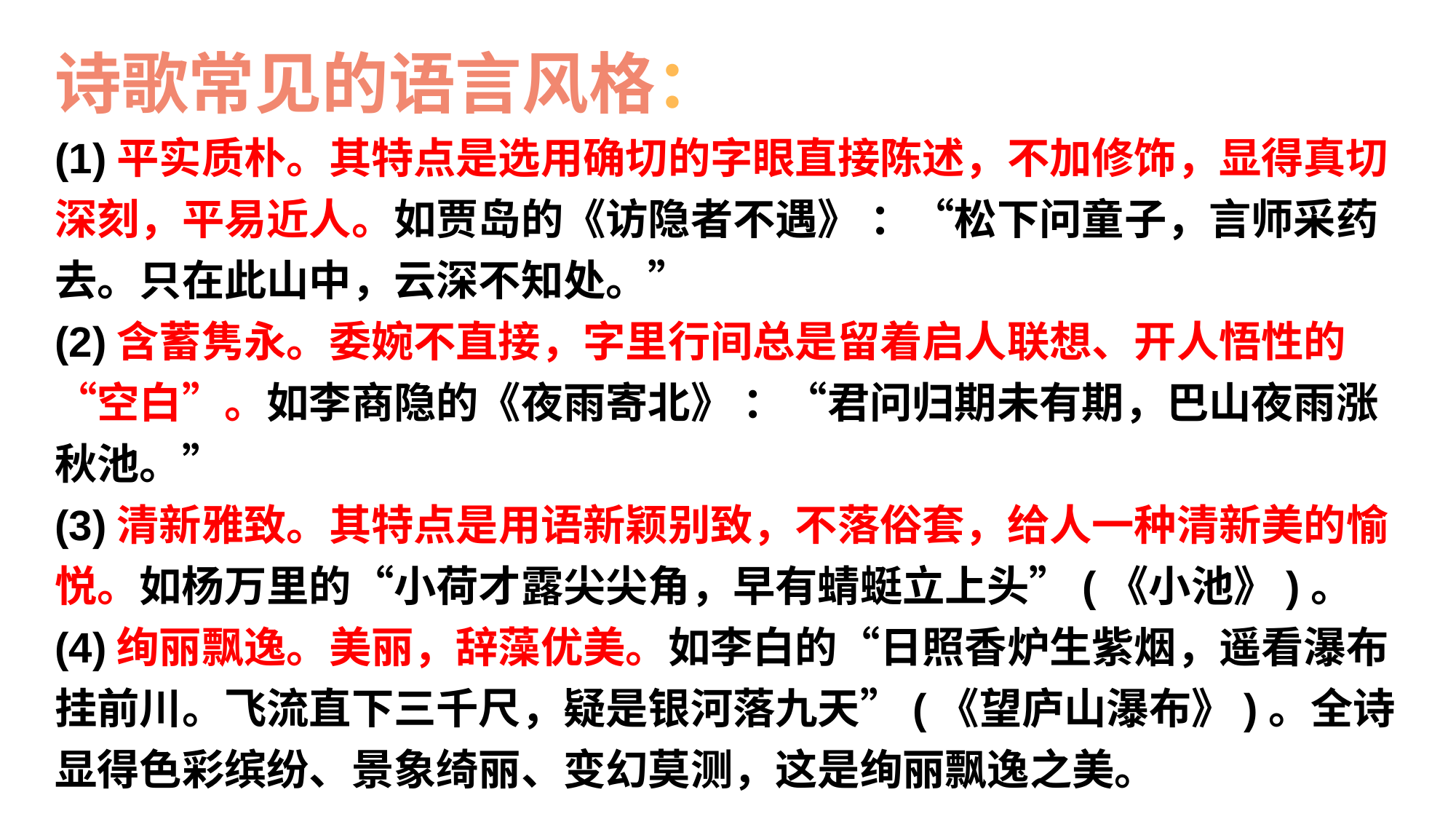

诗歌常见的语言风格：
(1)平实质朴。其特点是选用确切的字眼直接陈述，不加修饰，显得真切深刻，平易近人。如贾岛的《访隐者不遇》 ：“松下问童子，言师采药去。只在此山中，云深不知处。”
(2)含蓄隽永。委婉不直接，字里行间总是留着启人联想、开人悟性的“空白”。如李商隐的《夜雨寄北》 ：“君问归期未有期，巴山夜雨涨秋池。”
(3)清新雅致。其特点是用语新颖别致，不落俗套，给人一种清新美的愉悦。如杨万里的“小荷才露尖尖角，早有蜻蜓立上头”(《小池》)。
(4)绚丽飘逸。美丽，辞藻优美。如李白的“日照香炉生紫烟，遥看瀑布挂前川。飞流直下三千尺，疑是银河落九天”(《望庐山瀑布》)。全诗显得色彩缤纷、景象绮丽、变幻莫测，这是绚丽飘逸之美。